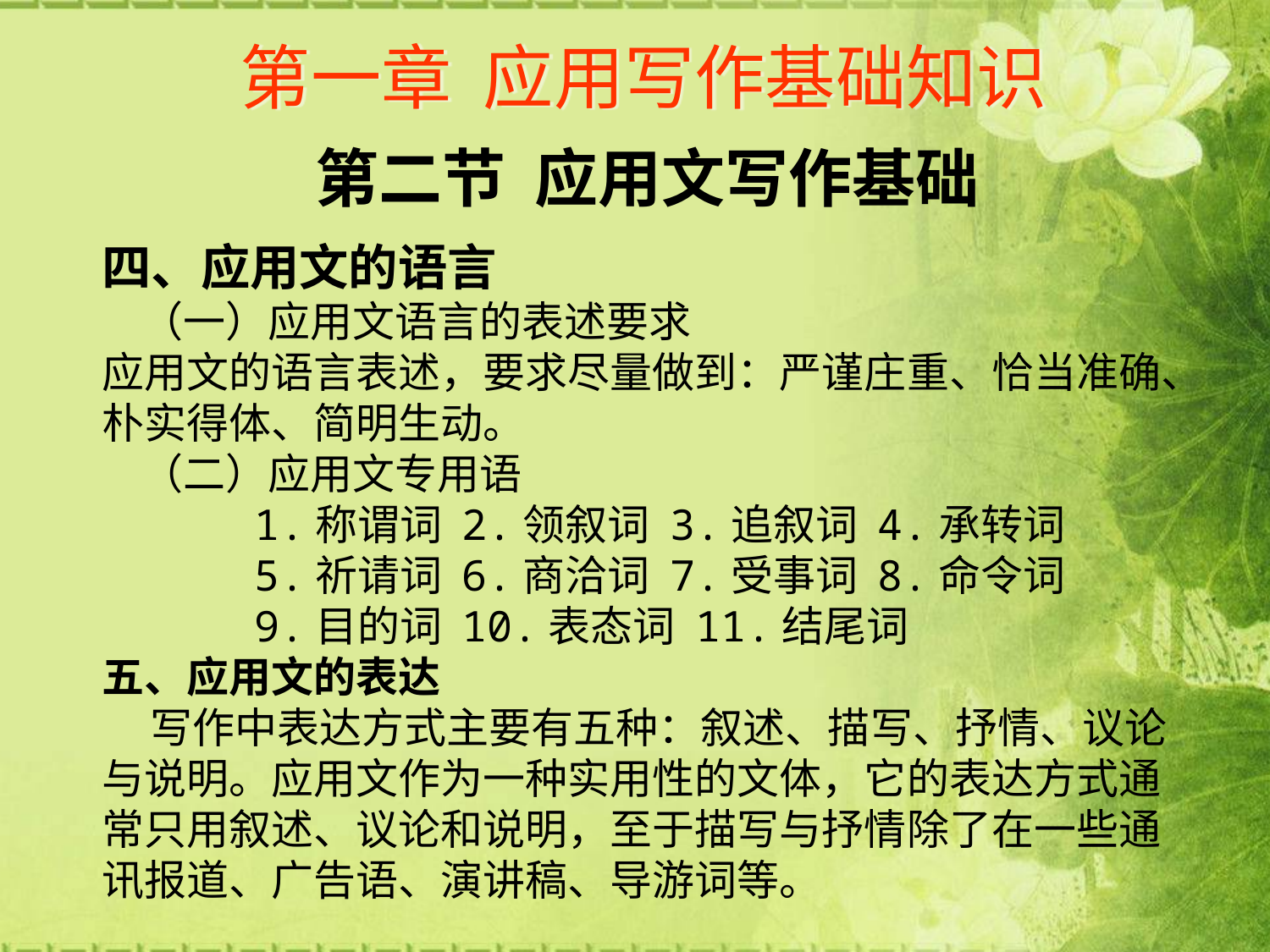

# 第一章  应用写作基础知识
第二节  应用文写作基础
四、应用文的语言
   （一）应用文语言的表述要求
应用文的语言表述，要求尽量做到：严谨庄重、恰当准确、朴实得体、简明生动。
   （二）应用文专用语
      1.称谓词 2.领叙词 3.追叙词 4.承转词
      5.祈请词 6.商洽词 7.受事词 8.命令词
      9.目的词 10.表态词 11.结尾词
五、应用文的表达
    写作中表达方式主要有五种：叙述、描写、抒情、议论与说明。应用文作为一种实用性的文体，它的表达方式通常只用叙述、议论和说明，至于描写与抒情除了在一些通讯报道、广告语、演讲稿、导游词等。